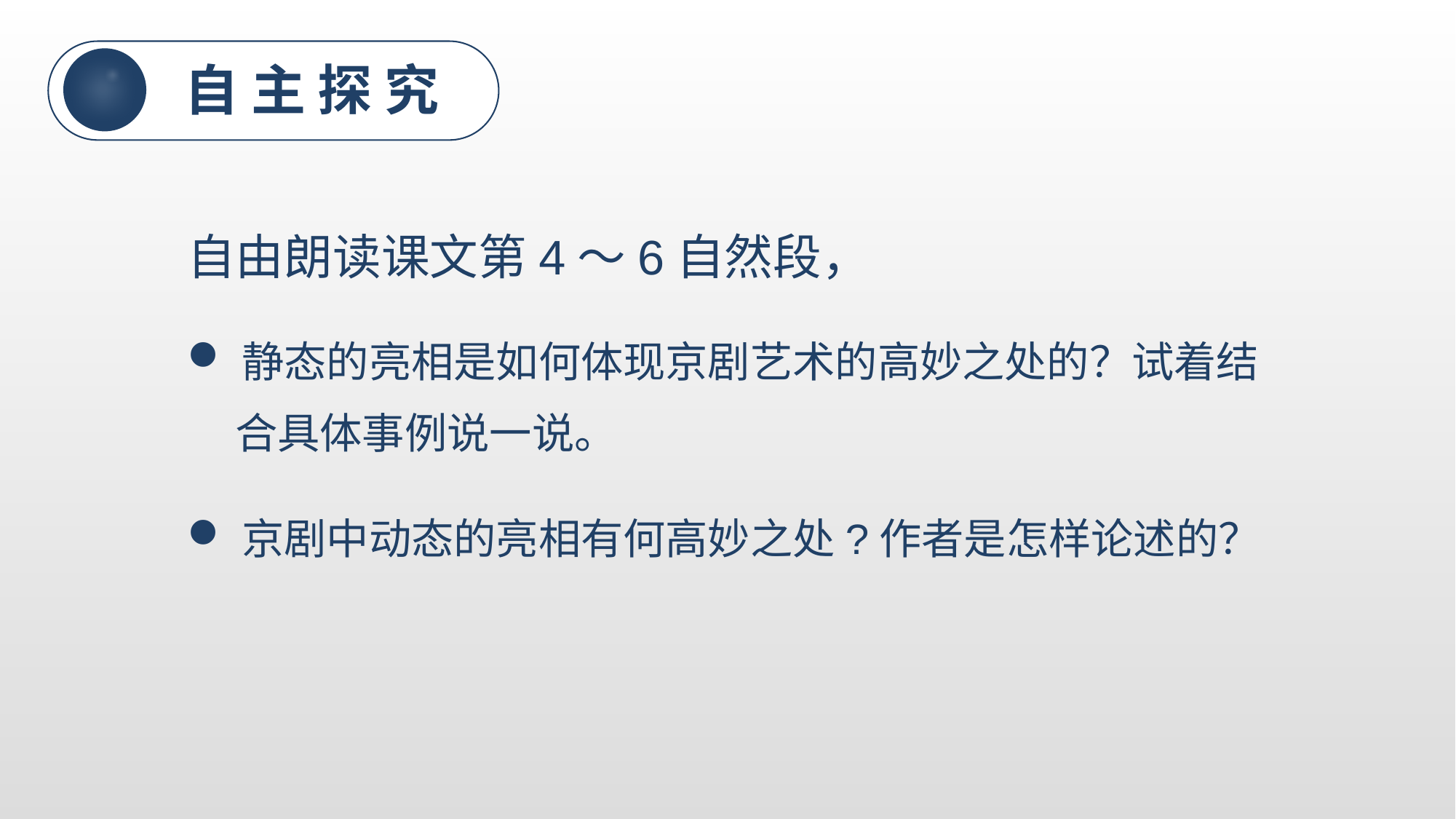

自主探究
自由朗读课文第4～6自然段，
静态的亮相是如何体现京剧艺术的高妙之处的？试着结
    合具体事例说一说。
京剧中动态的亮相有何高妙之处?作者是怎样论述的？